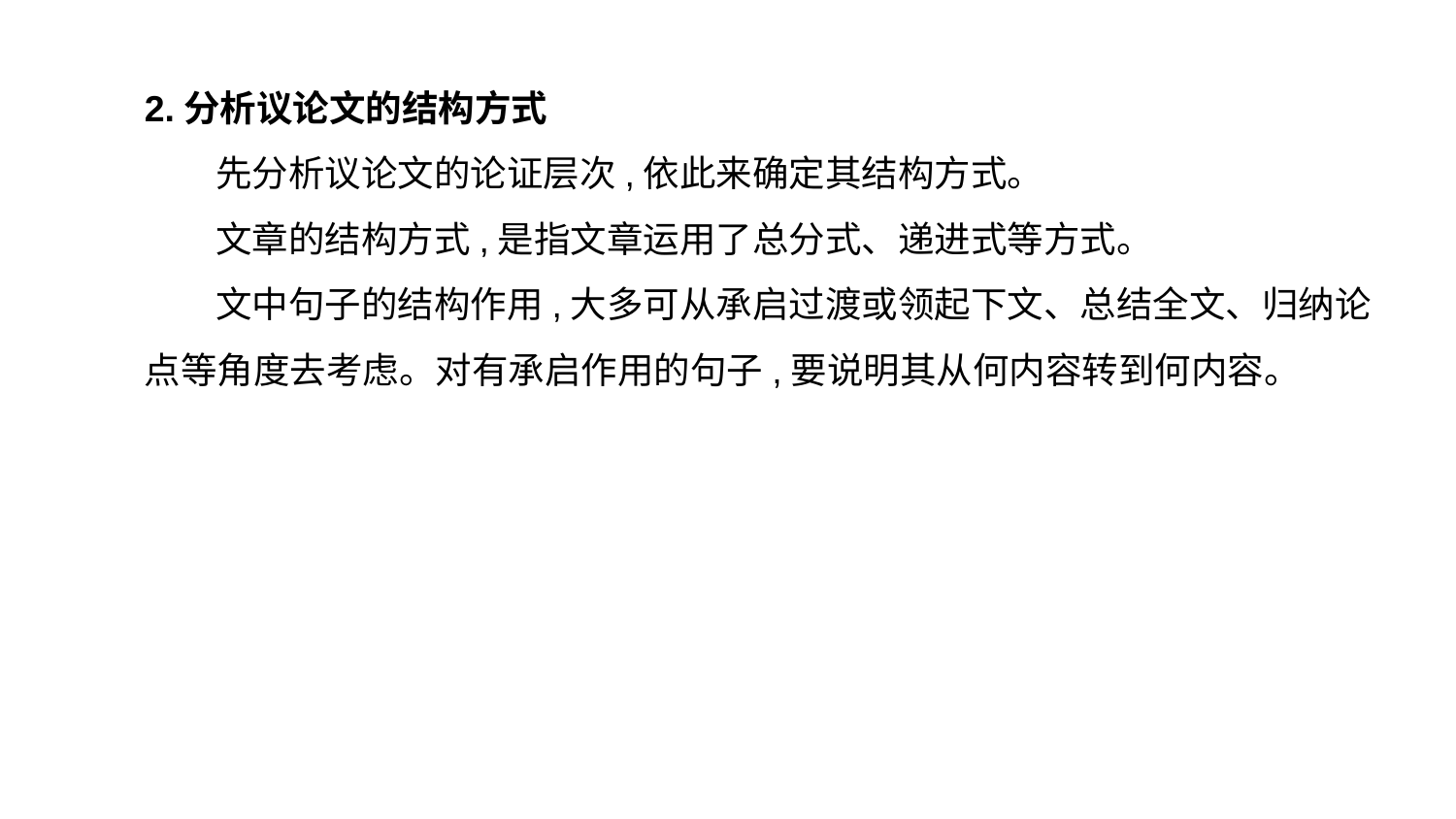

2.分析议论文的结构方式
先分析议论文的论证层次,依此来确定其结构方式。
文章的结构方式,是指文章运用了总分式、递进式等方式。
文中句子的结构作用,大多可从承启过渡或领起下文、总结全文、归纳论点等角度去考虑。对有承启作用的句子,要说明其从何内容转到何内容。